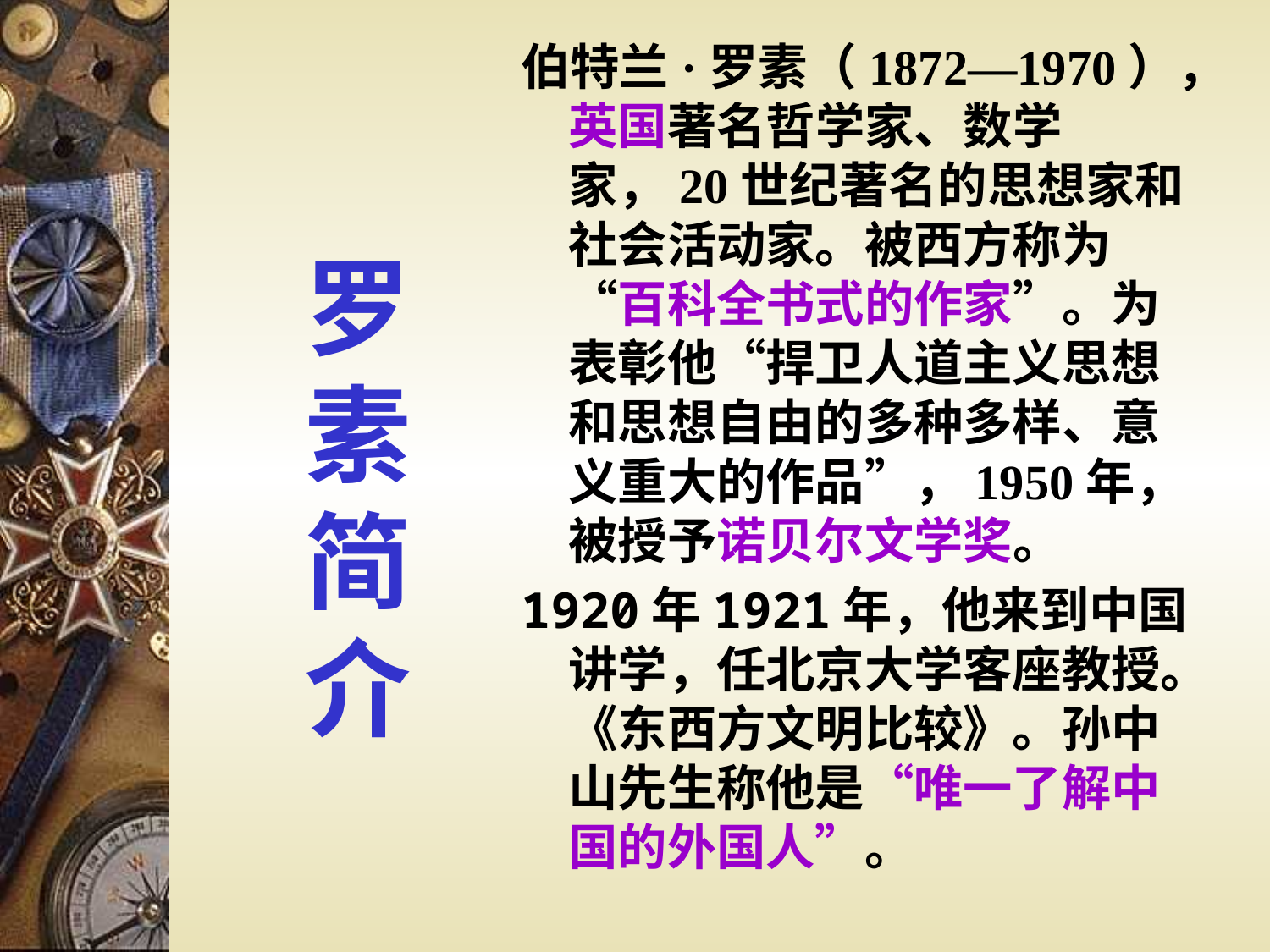

伯特兰·罗素（1872—1970），英国著名哲学家、数学家，20世纪著名的思想家和社会活动家。被西方称为“百科全书式的作家”。为表彰他“捍卫人道主义思想和思想自由的多种多样、意义重大的作品”，1950年，被授予诺贝尔文学奖。
1920年1921年，他来到中国讲学，任北京大学客座教授。《东西方文明比较》。孙中山先生称他是“唯一了解中国的外国人”。

罗素简介